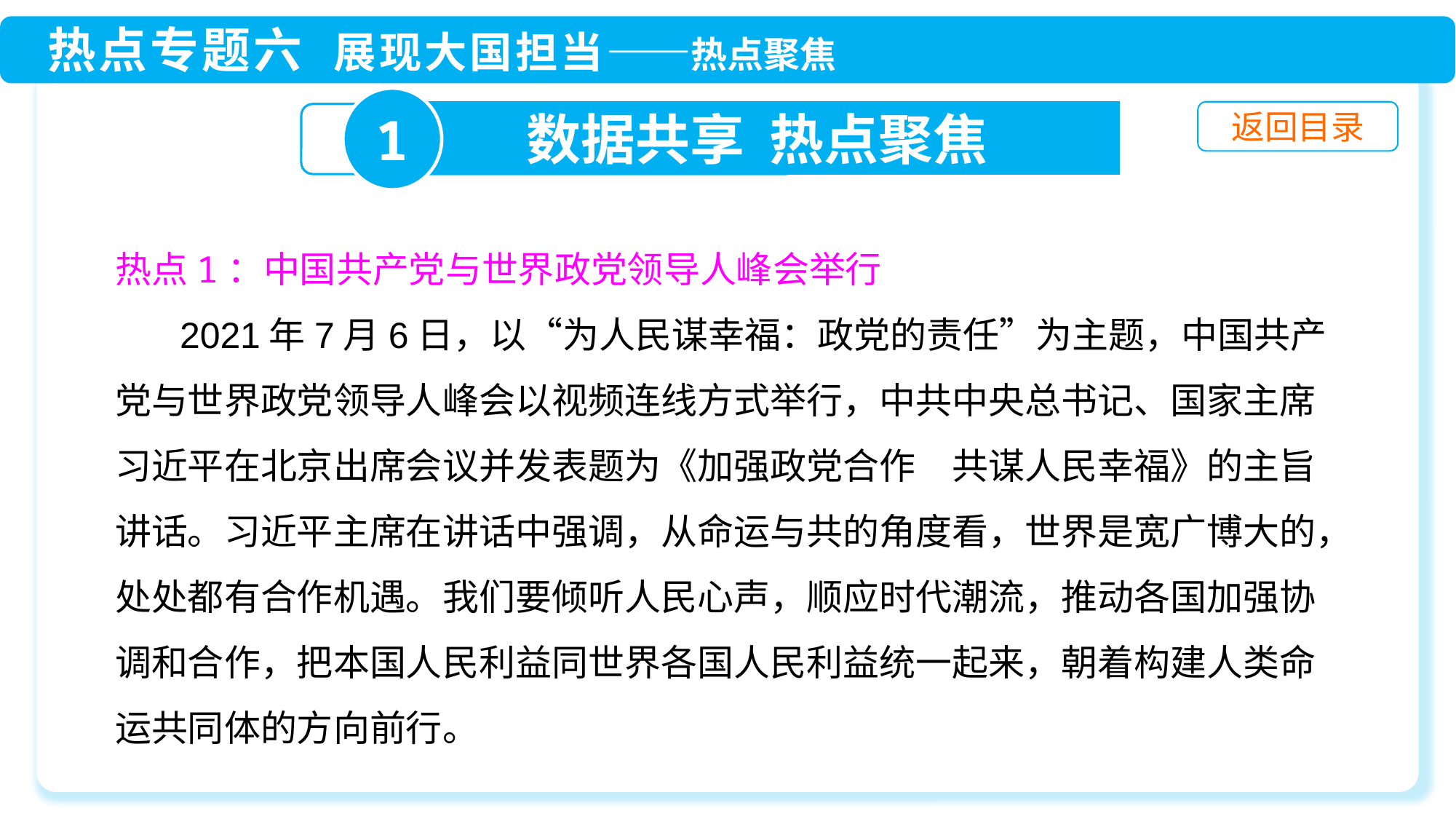

1
数据共享  热点聚焦

热点1：中国共产党与世界政党领导人峰会举行
 2021年7月6日，以“为人民谋幸福：政党的责任”为主题，中国共产党与世界政党领导人峰会以视频连线方式举行，中共中央总书记、国家主席习近平在北京出席会议并发表题为《加强政党合作　共谋人民幸福》的主旨讲话。习近平主席在讲话中强调，从命运与共的角度看，世界是宽广博大的，处处都有合作机遇。我们要倾听人民心声，顺应时代潮流，推动各国加强协调和合作，把本国人民利益同世界各国人民利益统一起来，朝着构建人类命运共同体的方向前行。